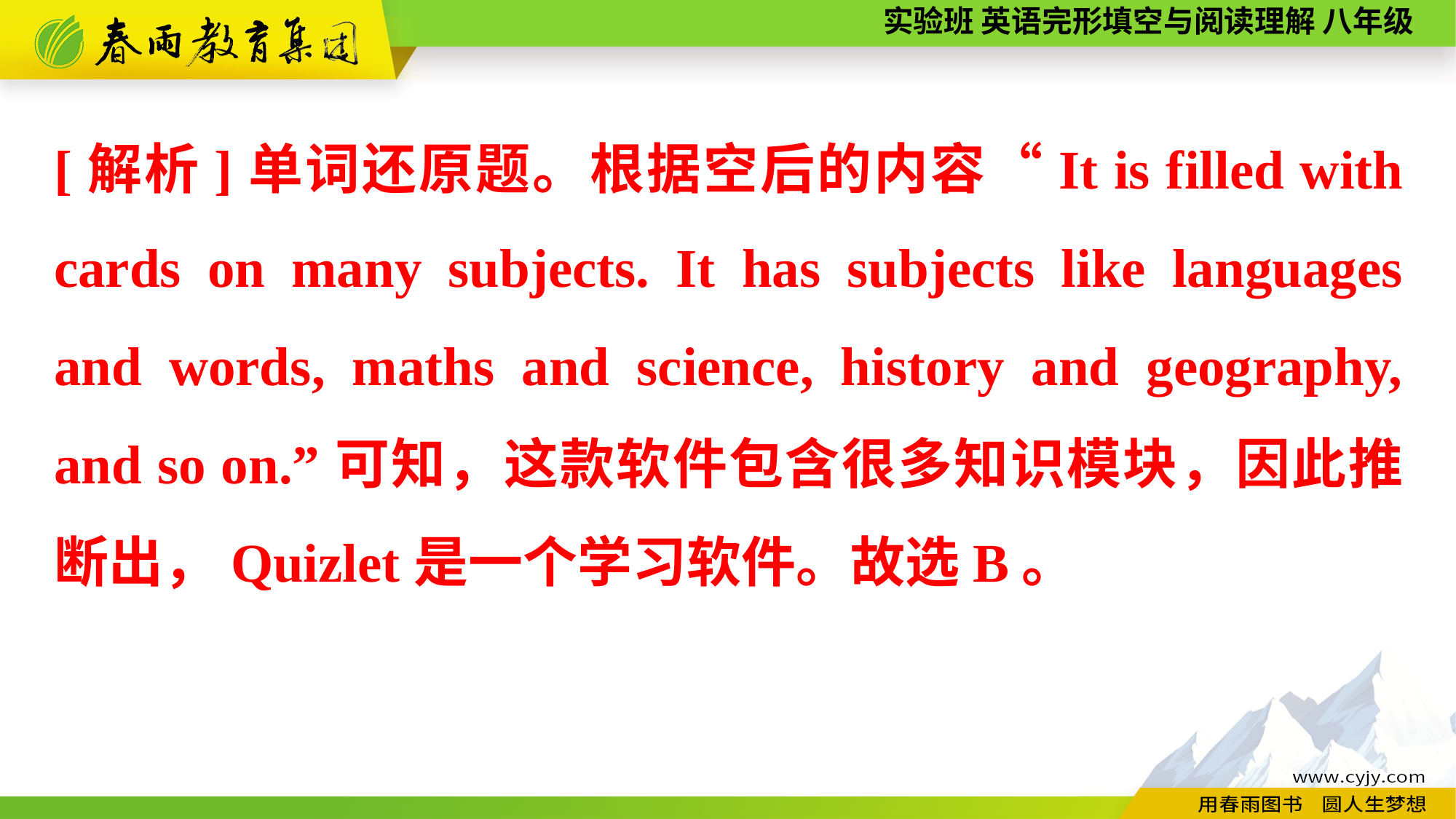

[解析]单词还原题。根据空后的内容“It is filled with cards on many subjects. It has subjects like languages and words, maths and science, history and geography, and so on.”可知，这款软件包含很多知识模块，因此推断出，Quizlet是一个学习软件。故选B。